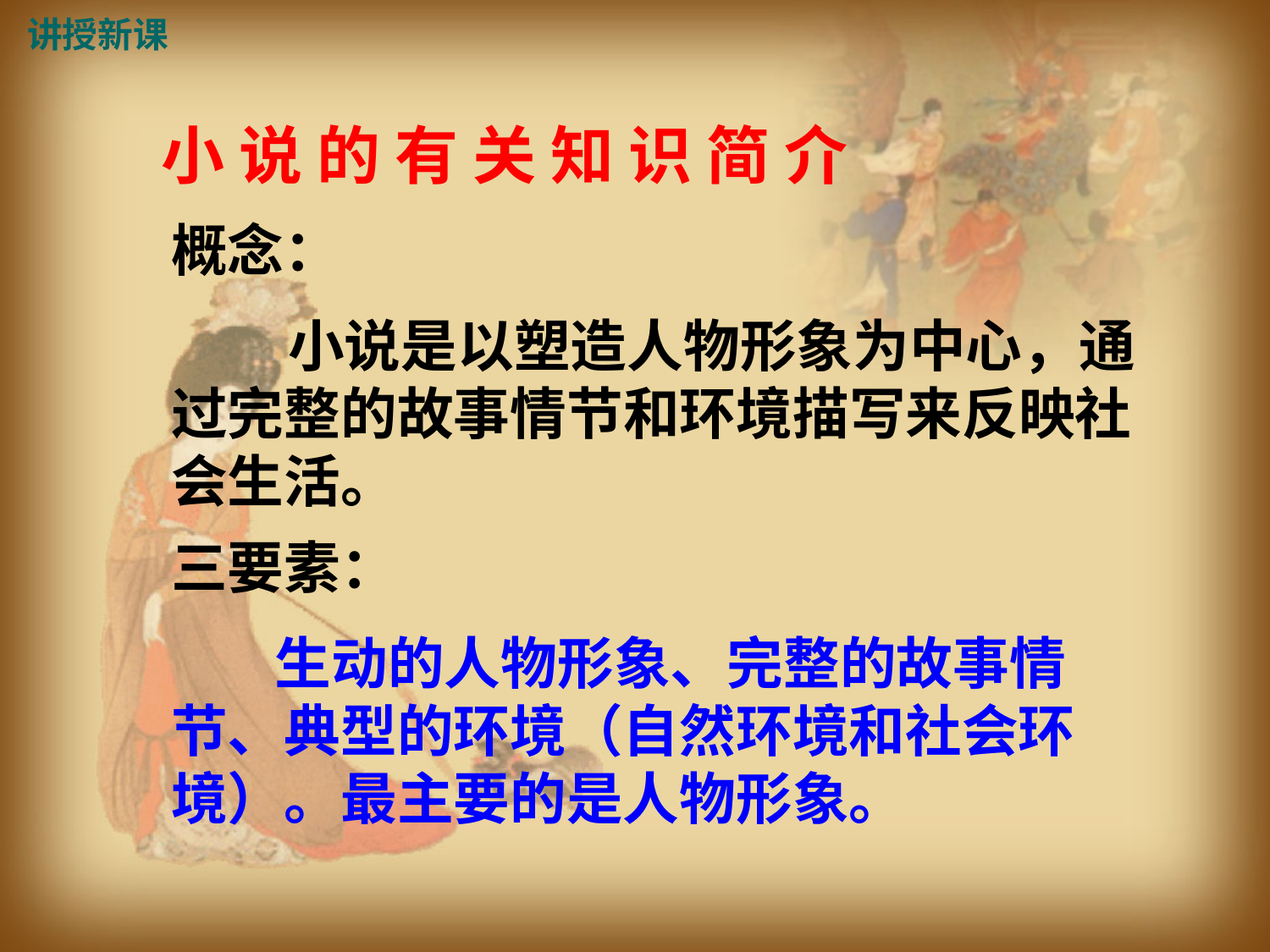

讲授新课
小 说 的 有 关 知 识 简 介
概念：
        小说是以塑造人物形象为中心，通过完整的故事情节和环境描写来反映社会生活。
三要素：
       生动的人物形象、完整的故事情节、典型的环境（自然环境和社会环境）。最主要的是人物形象。